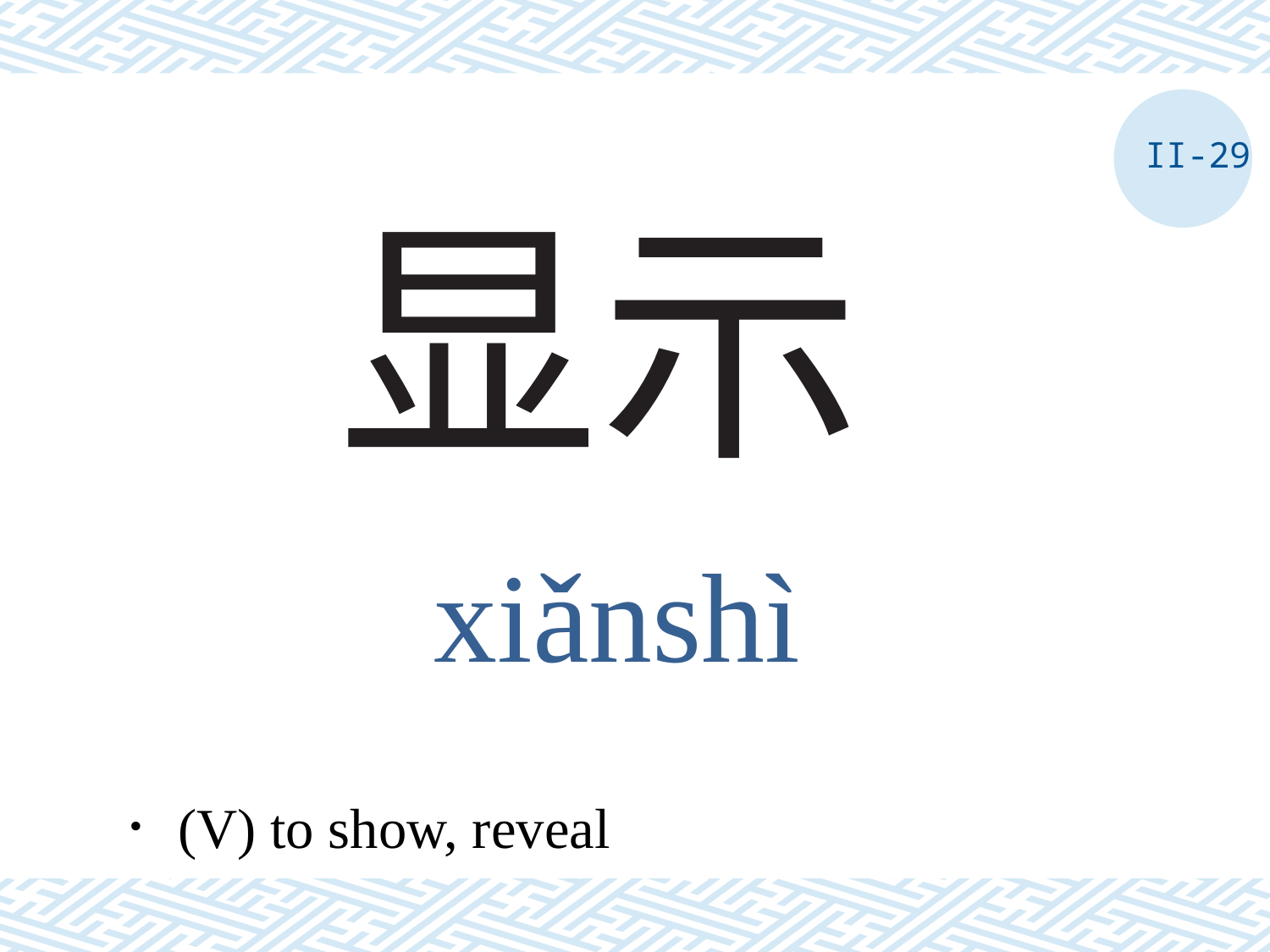

II-29

# 显示
xiǎnshì
．(V) to show, reveal